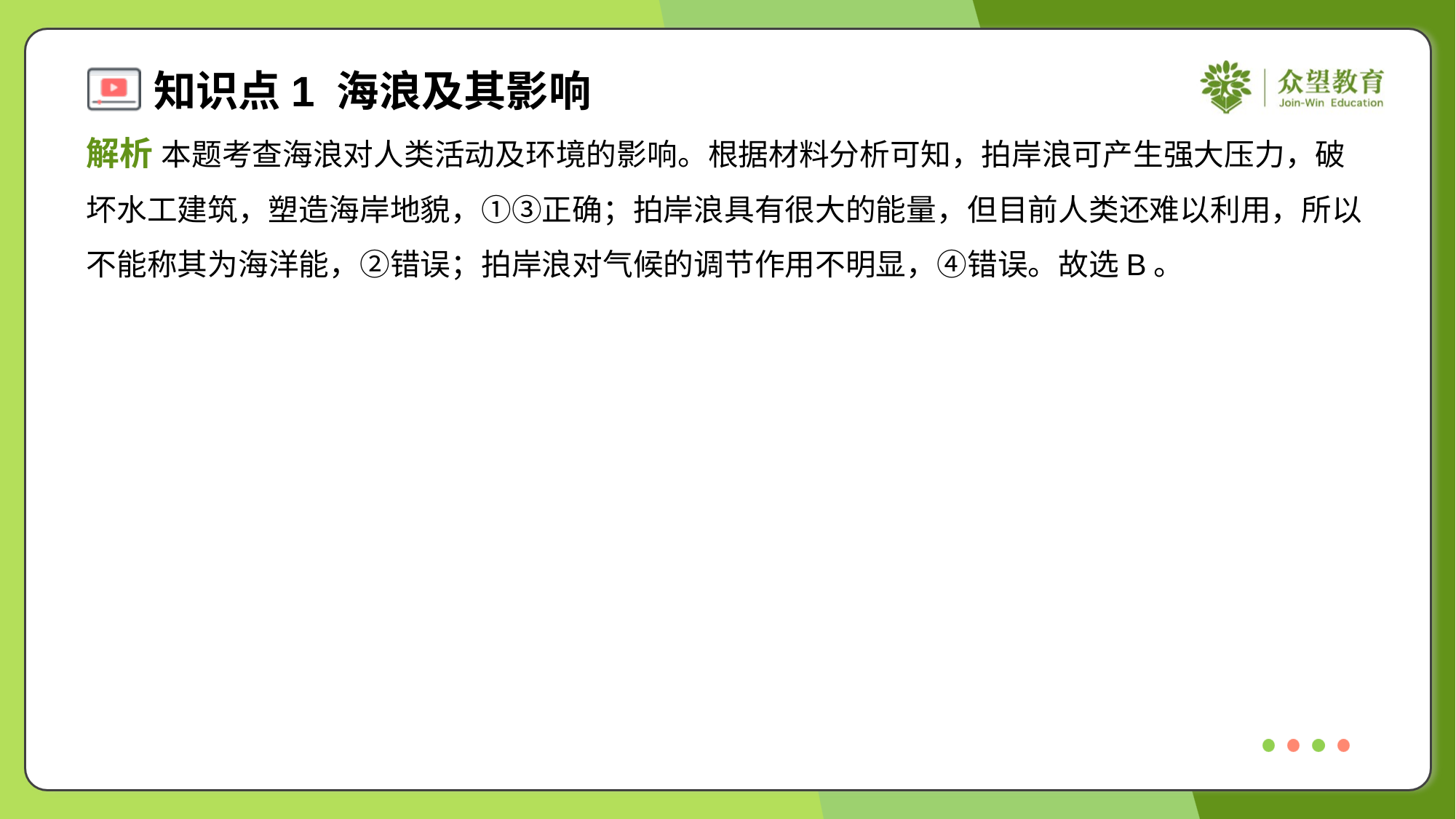

解析 本题考查海浪对人类活动及环境的影响。根据材料分析可知，拍岸浪可产生强大压力，破
坏水工建筑，塑造海岸地貌，①③正确；拍岸浪具有很大的能量，但目前人类还难以利用，所以
不能称其为海洋能，②错误；拍岸浪对气候的调节作用不明显，④错误。故选B。